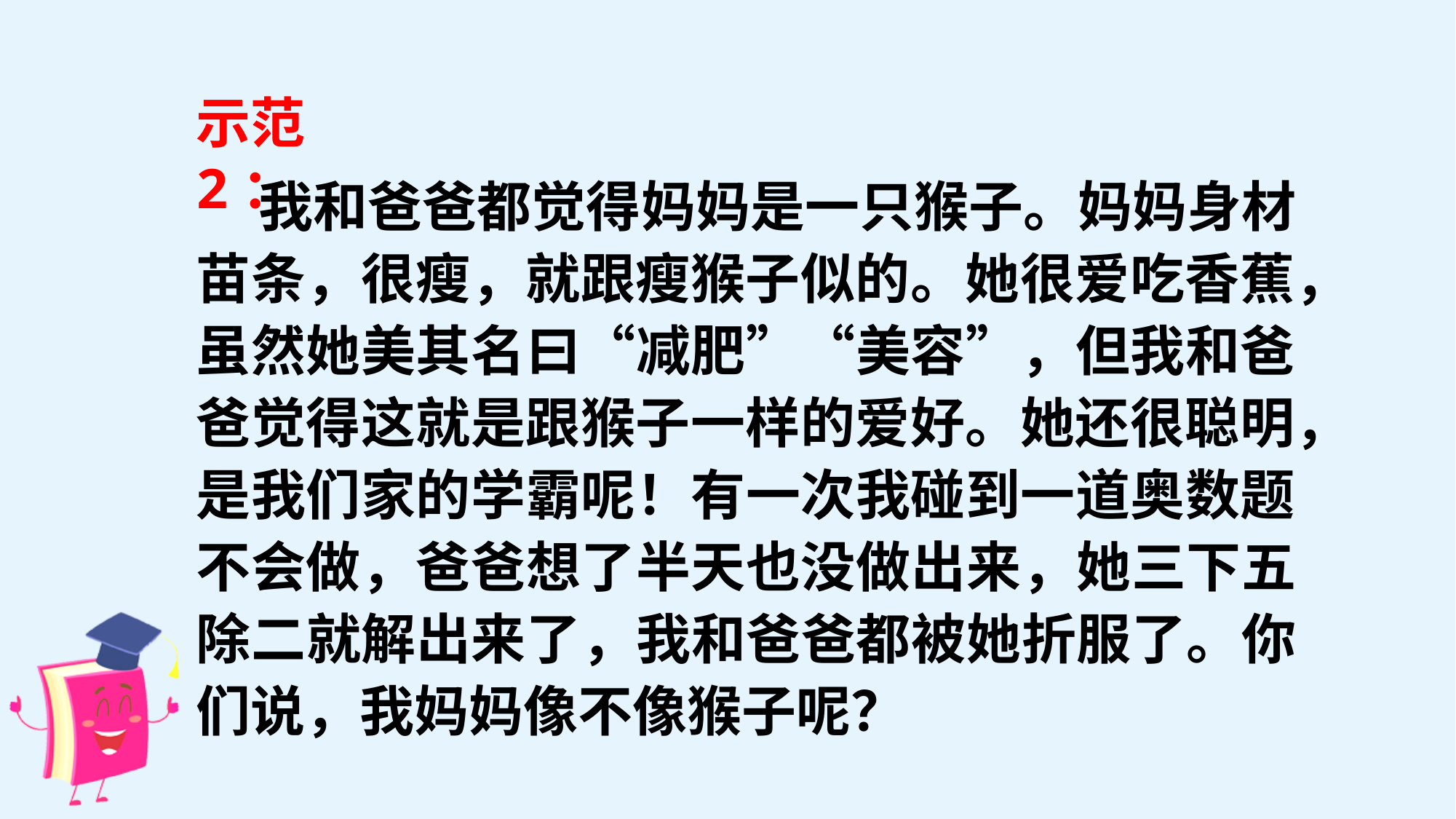

示范2：
    我和爸爸都觉得妈妈是一只猴子。妈妈身材苗条，很瘦，就跟瘦猴子似的。她很爱吃香蕉，虽然她美其名曰“减肥”“美容”，但我和爸爸觉得这就是跟猴子一样的爱好。她还很聪明，是我们家的学霸呢！有一次我碰到一道奥数题不会做，爸爸想了半天也没做出来，她三下五除二就解出来了，我和爸爸都被她折服了。你们说，我妈妈像不像猴子呢？